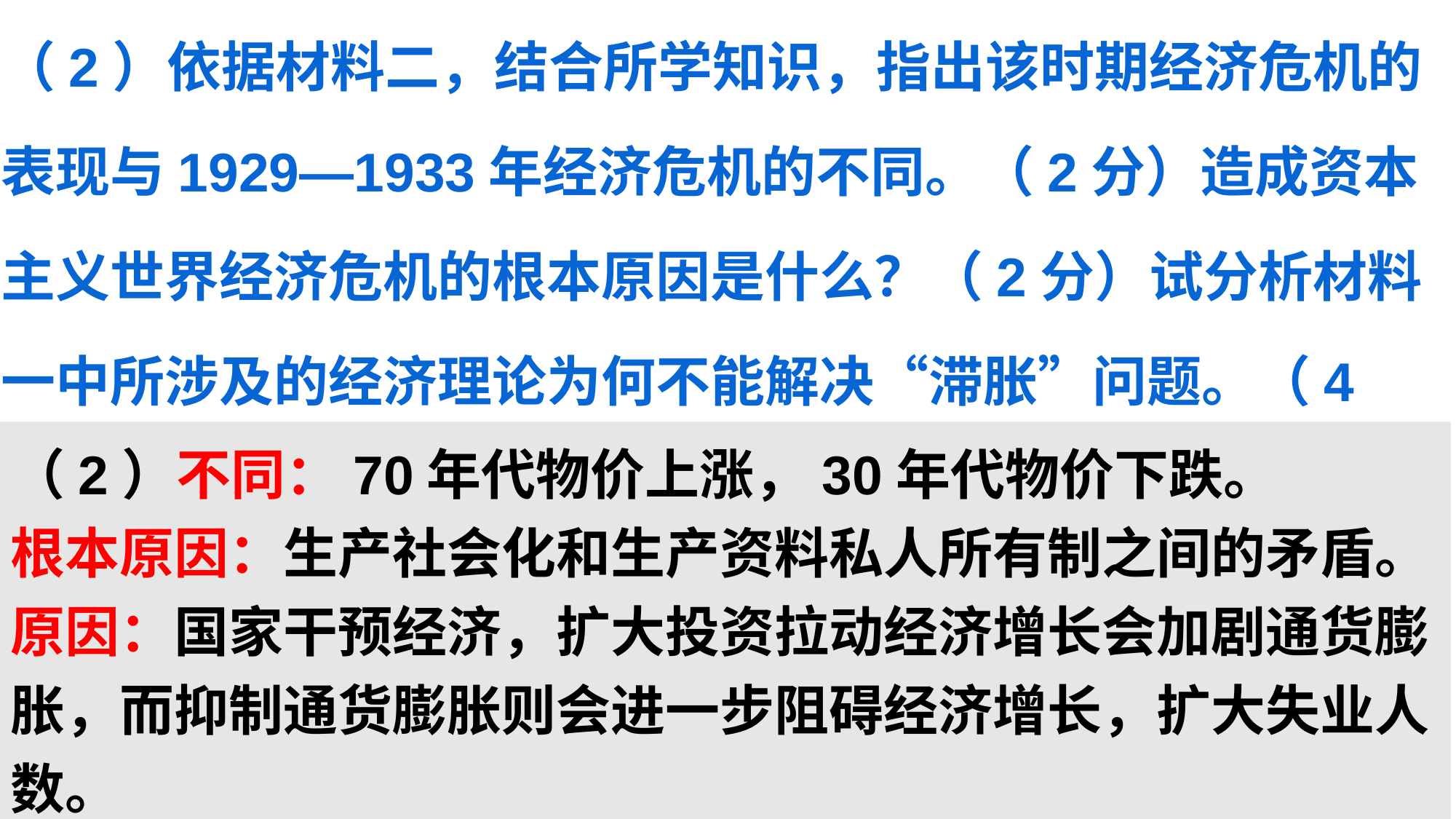

（2）依据材料二，结合所学知识，指出该时期经济危机的表现与1929—1933年经济危机的不同。（2分）造成资本主义世界经济危机的根本原因是什么？（2分）试分析材料一中所涉及的经济理论为何不能解决“滞胀”问题。（4分）
（2）不同：70年代物价上涨，30年代物价下跌。
根本原因：生产社会化和生产资料私人所有制之间的矛盾。
原因：国家干预经济，扩大投资拉动经济增长会加剧通货膨胀，而抑制通货膨胀则会进一步阻碍经济增长，扩大失业人数。